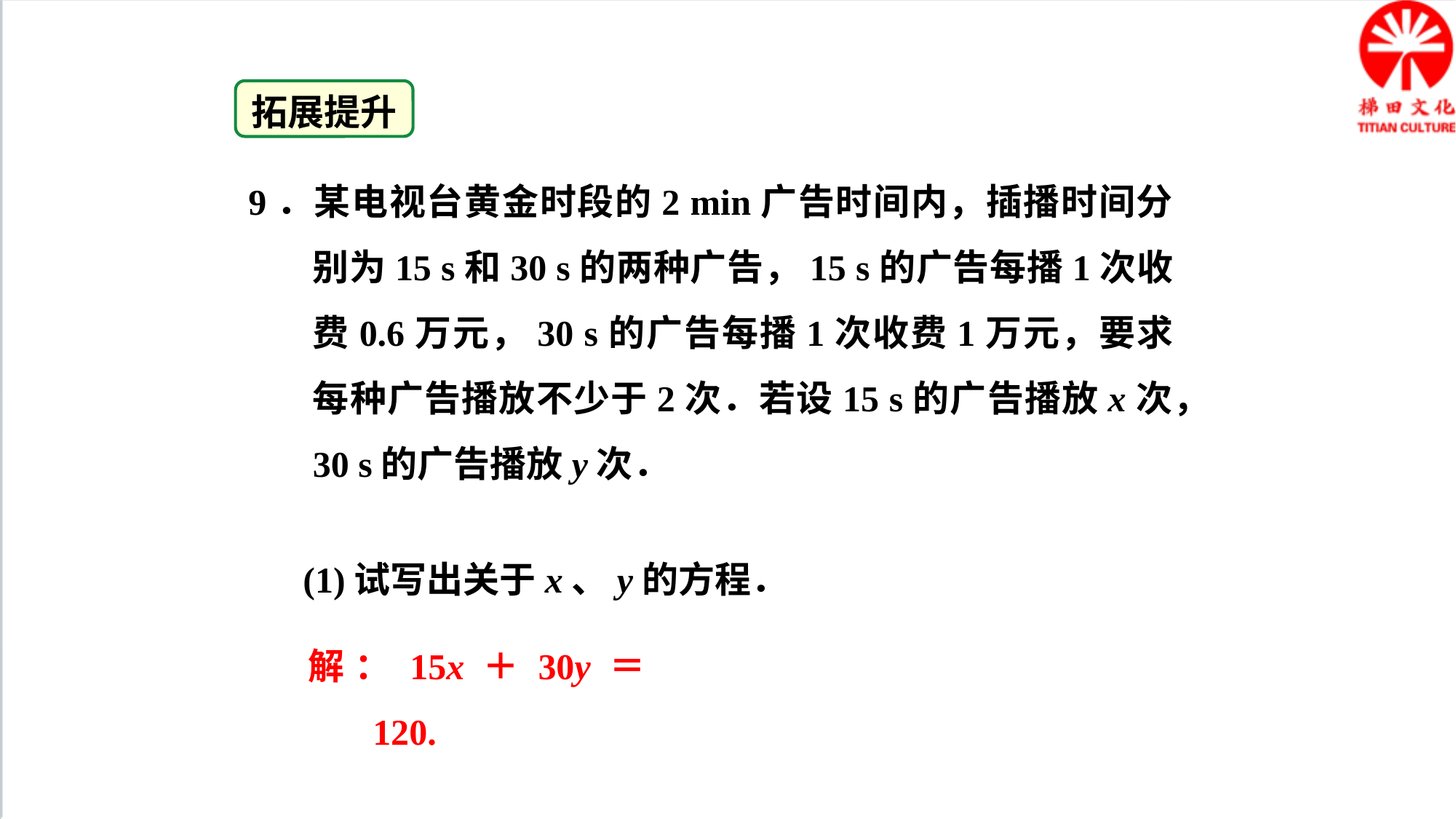

拓展提升
9．某电视台黄金时段的2 min广告时间内，插播时间分别为15 s和30 s的两种广告，15 s的广告每播1次收费0.6万元，30 s的广告每播1次收费1万元，要求每种广告播放不少于2次．若设15 s的广告播放x次，30 s的广告播放y次．
(1)试写出关于x、y的方程．
解：15x＋30y＝120.